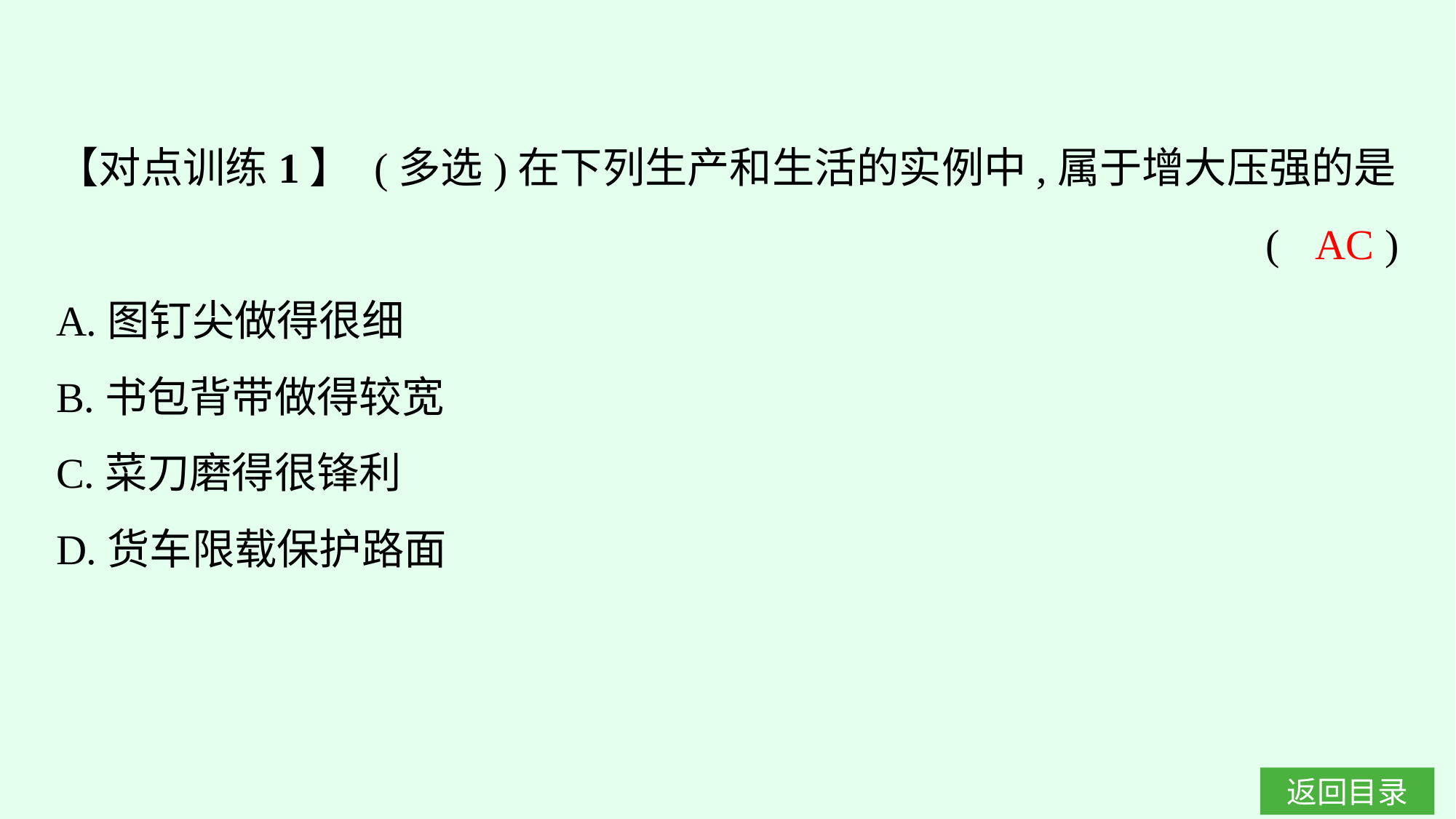

【对点训练1】 (多选)在下列生产和生活的实例中,属于增大压强的是
(　　)
A.图钉尖做得很细
B.书包背带做得较宽
C.菜刀磨得很锋利
D.货车限载保护路面
AC